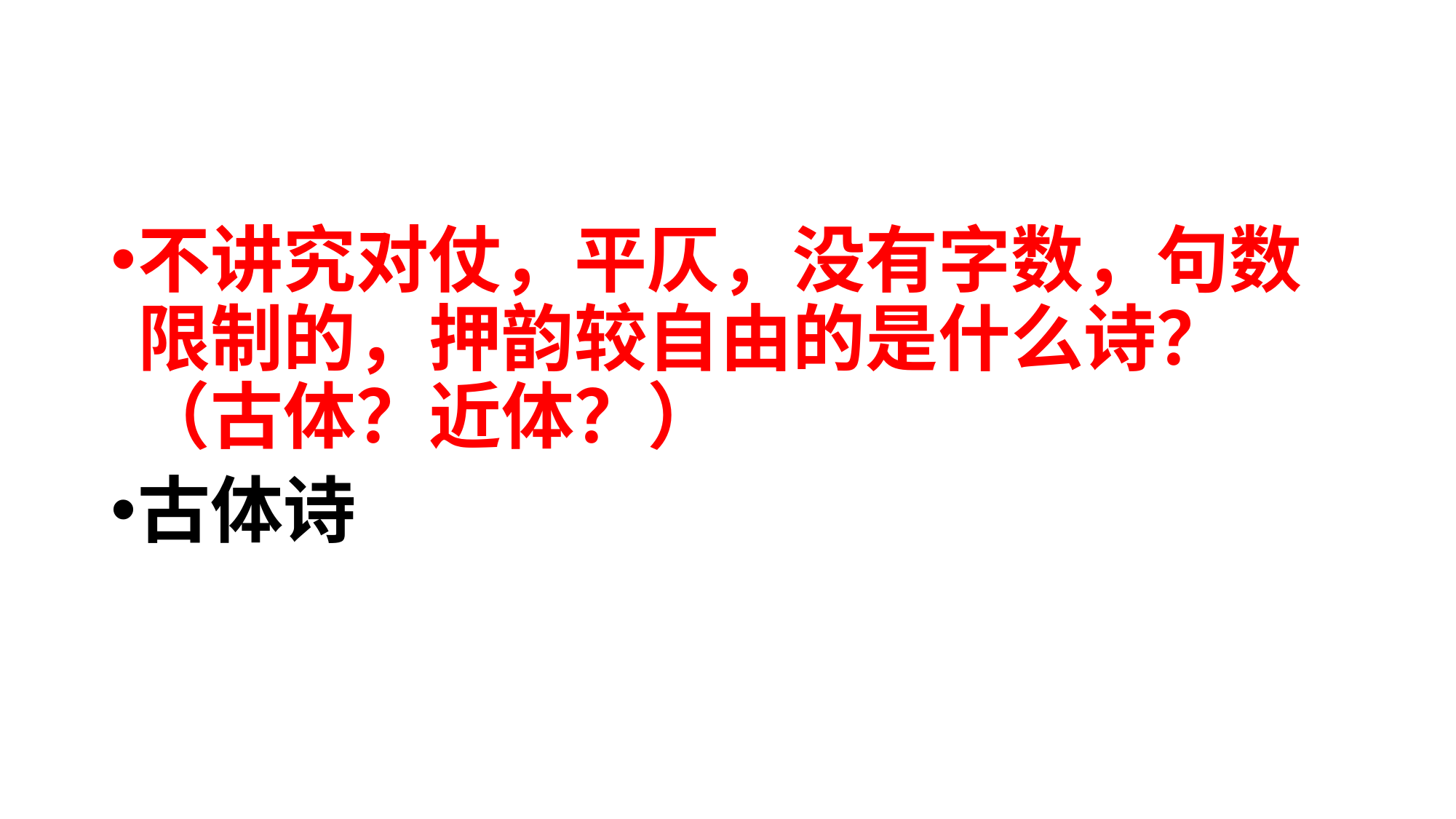

#
不讲究对仗，平仄，没有字数，句数限制的，押韵较自由的是什么诗？（古体？近体？）
古体诗